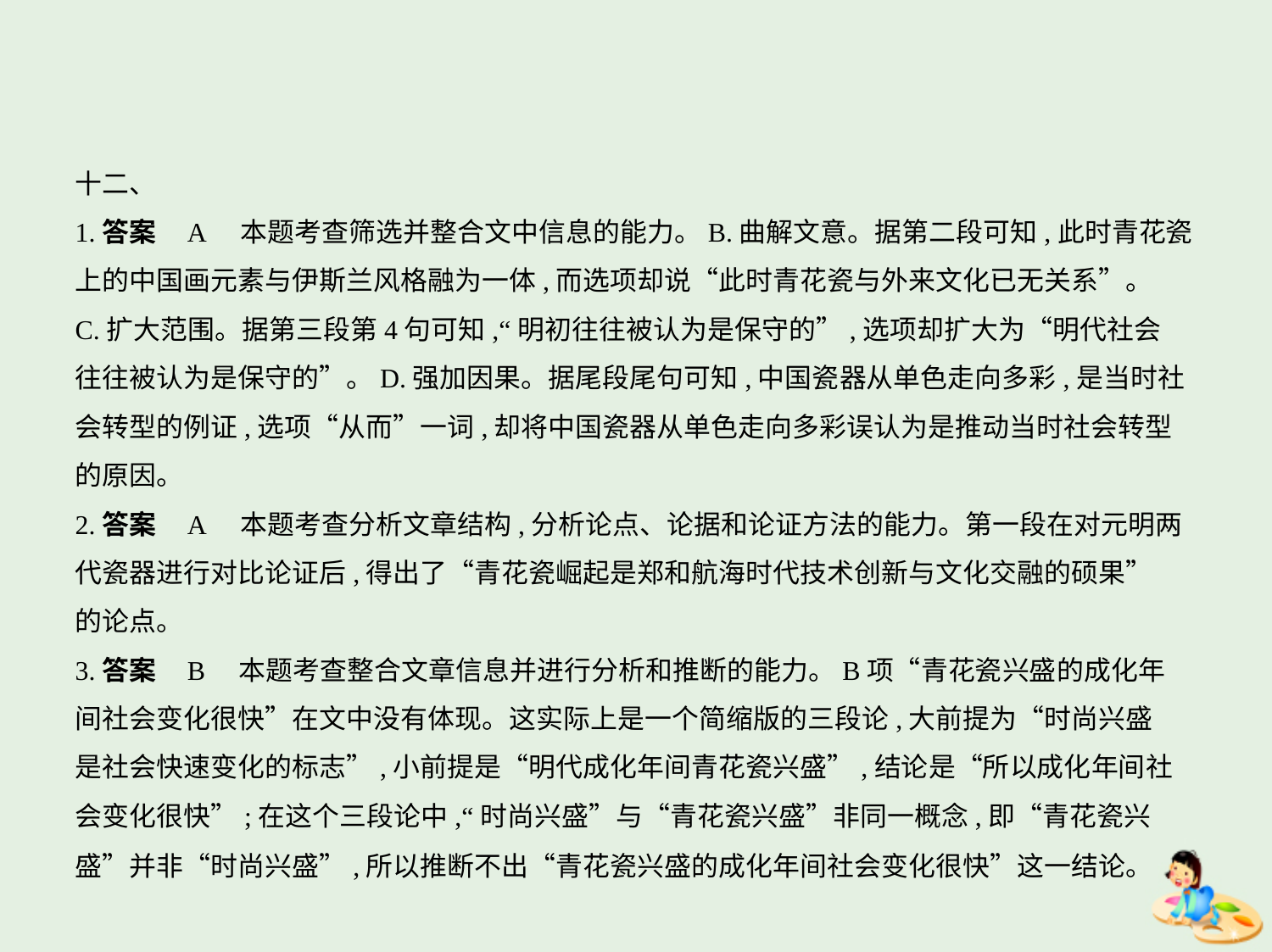

十二、
1.答案    A　本题考查筛选并整合文中信息的能力。B.曲解文意。据第二段可知,此时青花瓷
上的中国画元素与伊斯兰风格融为一体,而选项却说“此时青花瓷与外来文化已无关系”。
C.扩大范围。据第三段第4句可知,“明初往往被认为是保守的”,选项却扩大为“明代社会
往往被认为是保守的”。D.强加因果。据尾段尾句可知,中国瓷器从单色走向多彩,是当时社
会转型的例证,选项“从而”一词,却将中国瓷器从单色走向多彩误认为是推动当时社会转型
的原因。
2.答案    A　本题考查分析文章结构,分析论点、论据和论证方法的能力。第一段在对元明两
代瓷器进行对比论证后,得出了“青花瓷崛起是郑和航海时代技术创新与文化交融的硕果”
的论点。
3.答案    B　本题考查整合文章信息并进行分析和推断的能力。B项“青花瓷兴盛的成化年
间社会变化很快”在文中没有体现。这实际上是一个简缩版的三段论,大前提为“时尚兴盛
是社会快速变化的标志”,小前提是“明代成化年间青花瓷兴盛”,结论是“所以成化年间社
会变化很快”;在这个三段论中,“时尚兴盛”与“青花瓷兴盛”非同一概念,即“青花瓷兴
盛”并非“时尚兴盛”,所以推断不出“青花瓷兴盛的成化年间社会变化很快”这一结论。